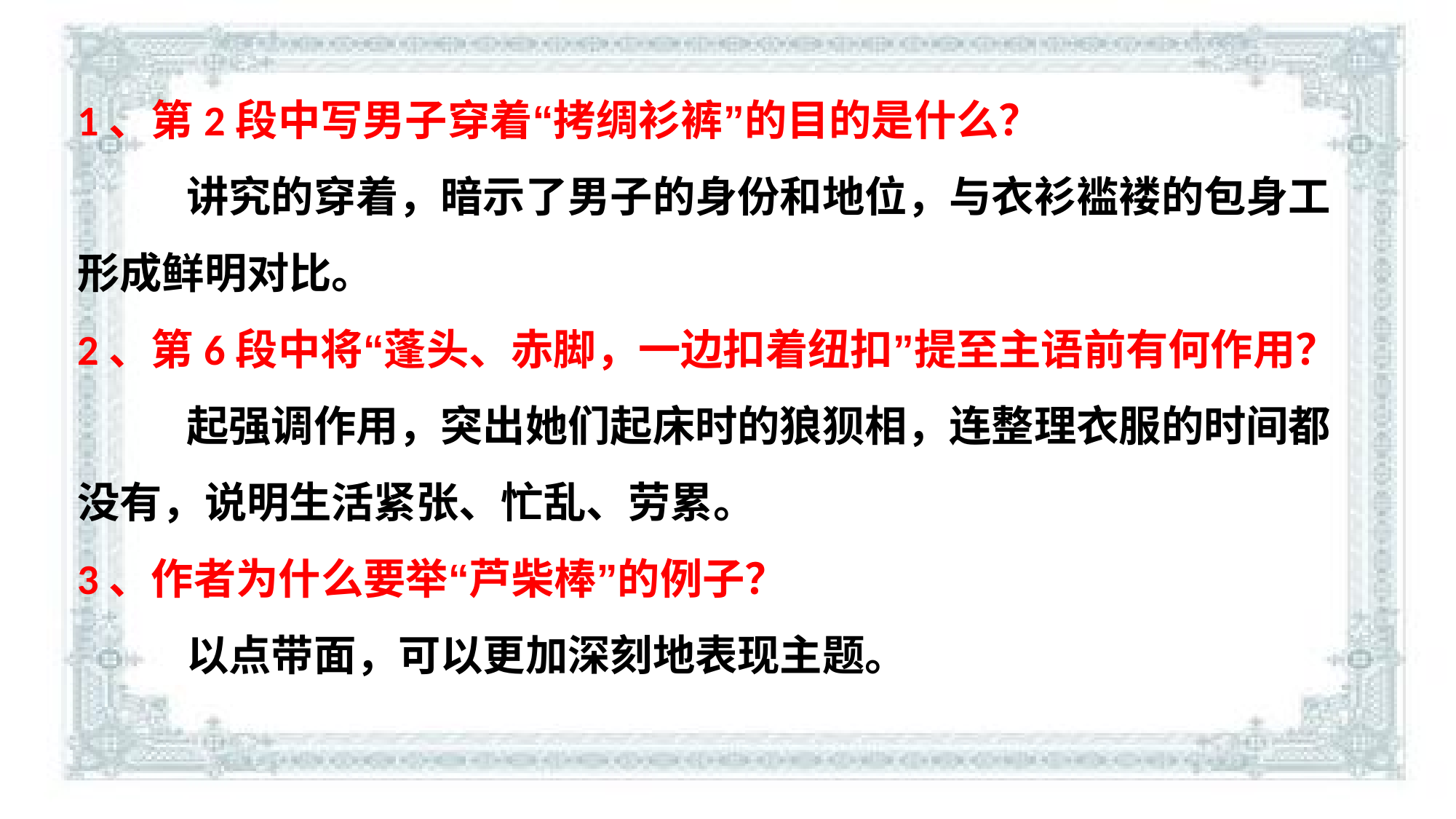

1、第2段中写男子穿着“拷绸衫裤”的目的是什么？
	讲究的穿着，暗示了男子的身份和地位，与衣衫褴褛的包身工形成鲜明对比。
2、第6段中将“蓬头、赤脚，一边扣着纽扣”提至主语前有何作用？
	起强调作用，突出她们起床时的狼狈相，连整理衣服的时间都没有，说明生活紧张、忙乱、劳累。
3、作者为什么要举“芦柴棒”的例子？
	以点带面，可以更加深刻地表现主题。